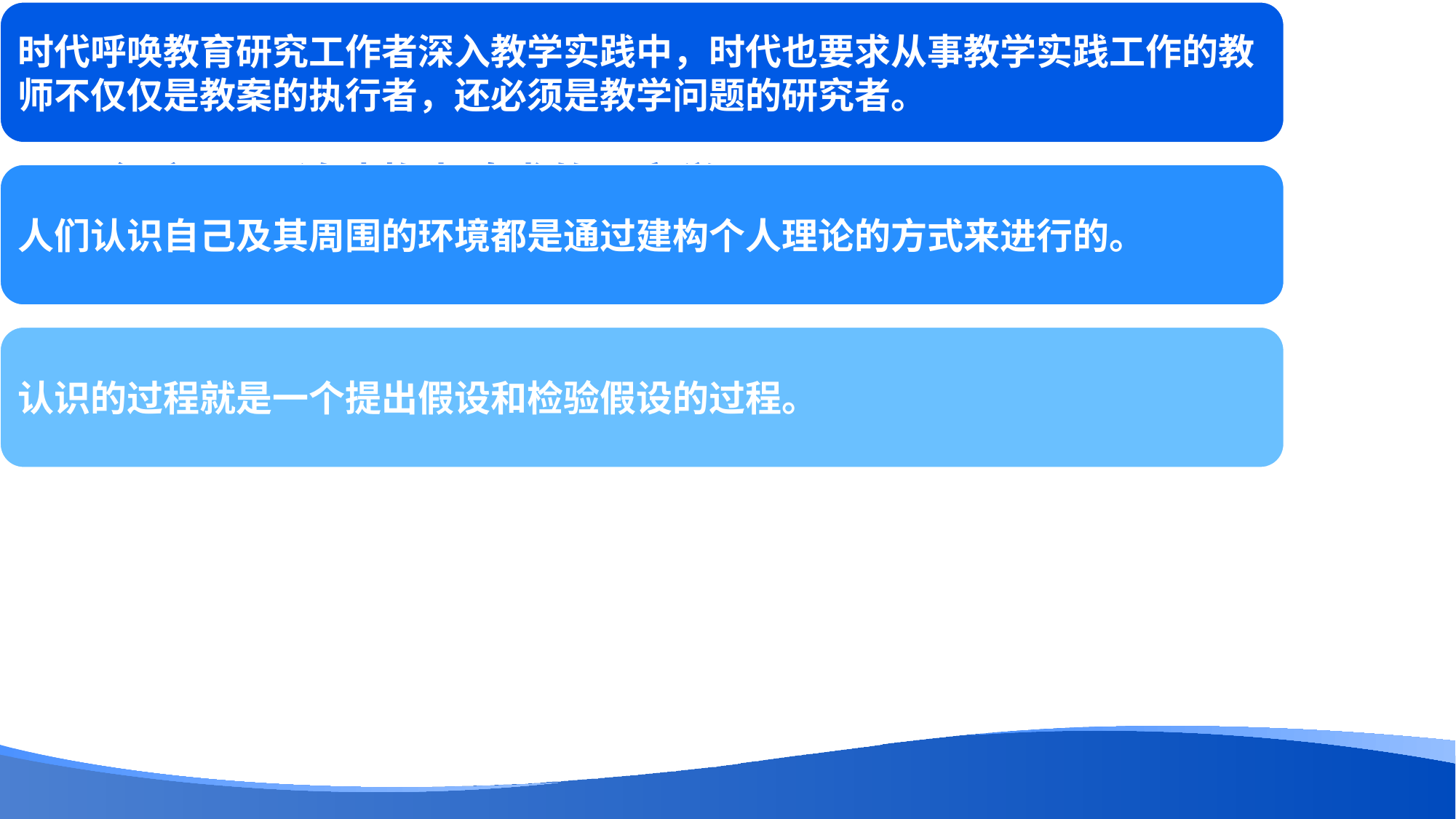

# 二、教师学习的特征
（四）以理论建构为追求的研究学习
时代呼唤教育研究工作者深入教学实践中，时代也要求从事教学实践工作的教师不仅仅是教案的执行者，还必须是教学问题的研究者。
人们认识自己及其周围的环境都是通过建构个人理论的方式来进行的。
认识的过程就是一个提出假设和检验假设的过程。